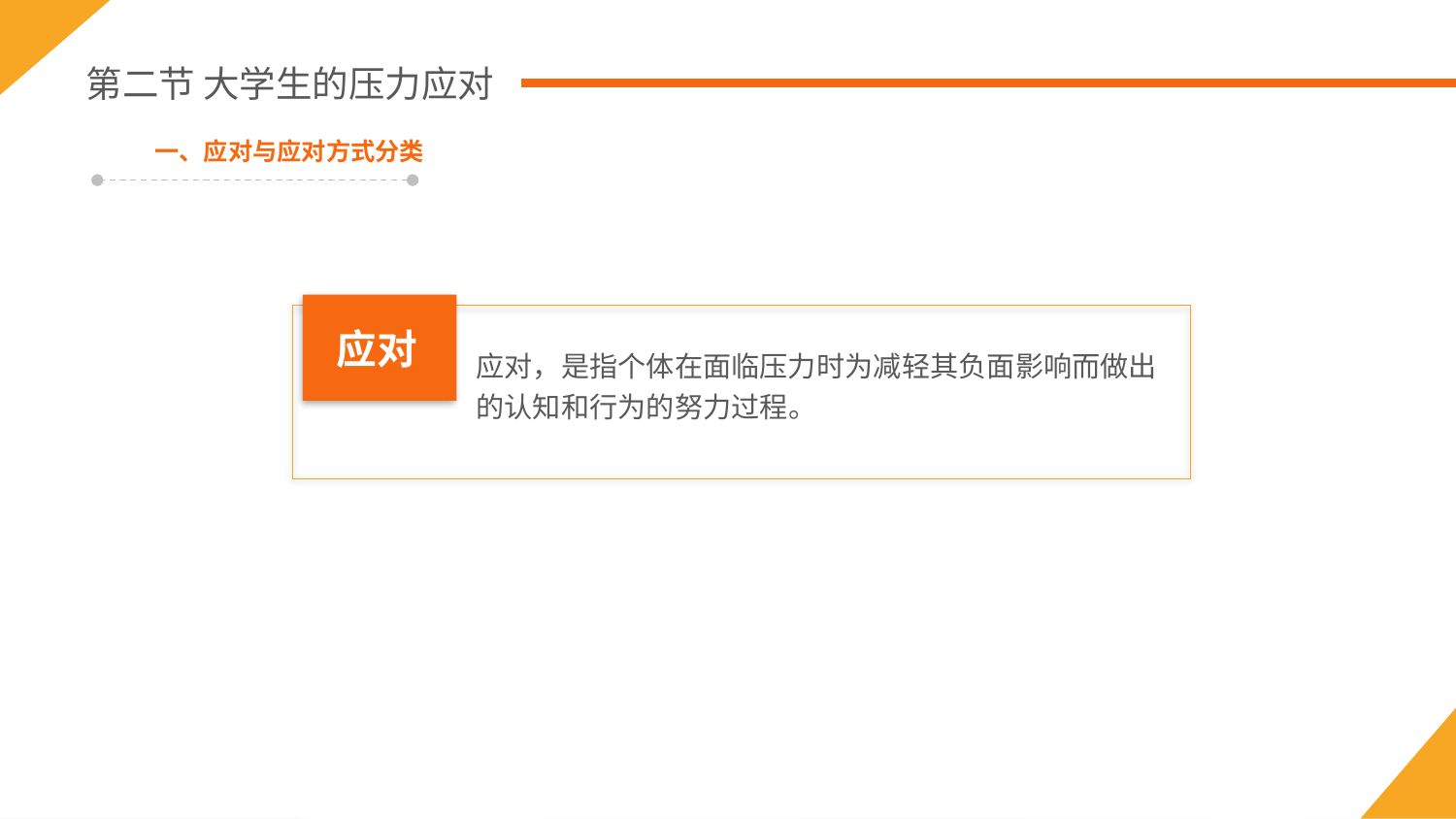

第二节 大学生的压力应对
一、应对与应对方式分类

应对，是指个体在面临压力时为减轻其负面影响而做出的认知和行为的努力过程。
应对